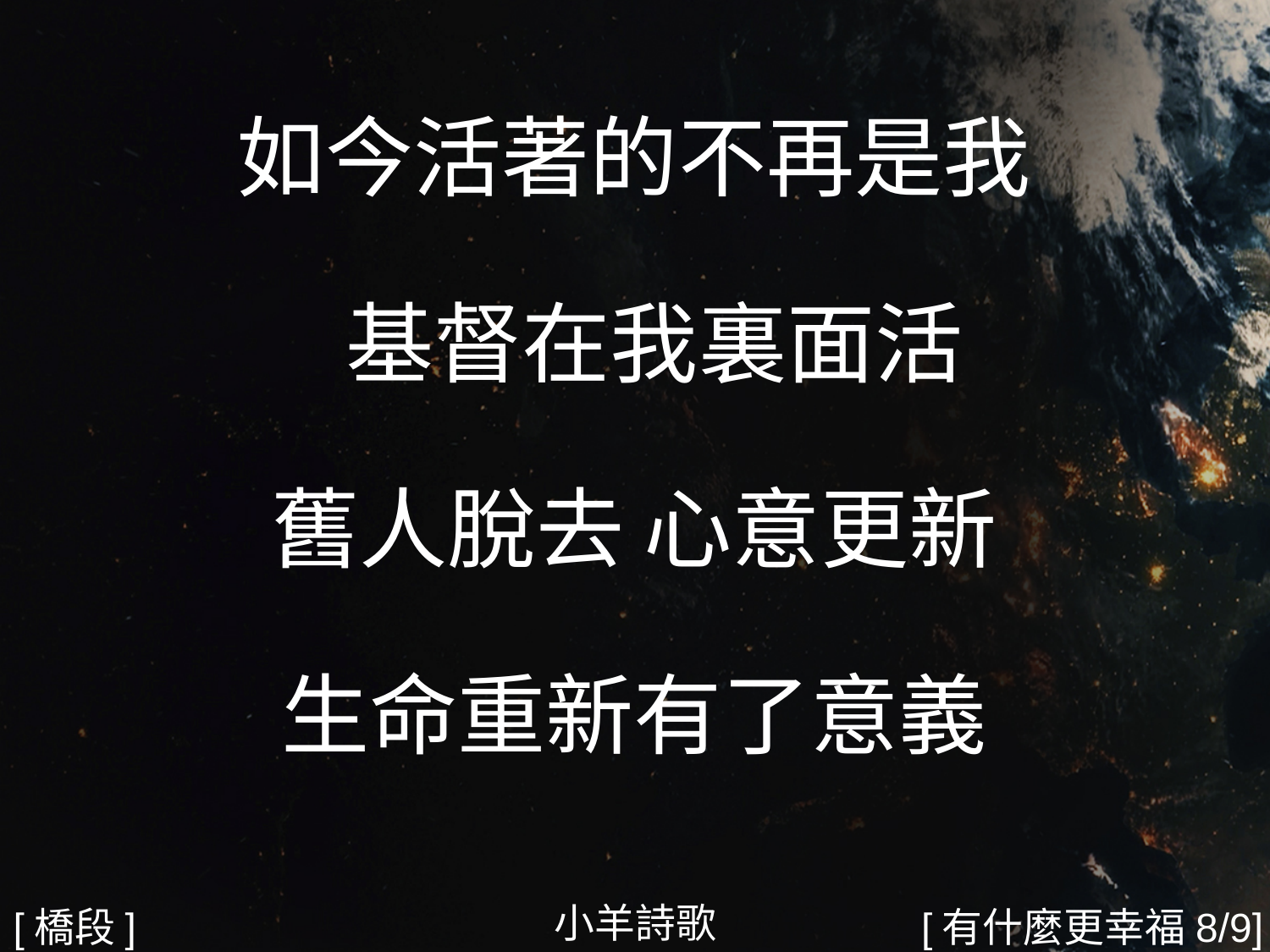

如今活著的不再是我

 基督在我裏面活

舊人脫去 心意更新

生命重新有了意義

#

小羊詩歌
[橋段]
[有什麼更幸福8/9]